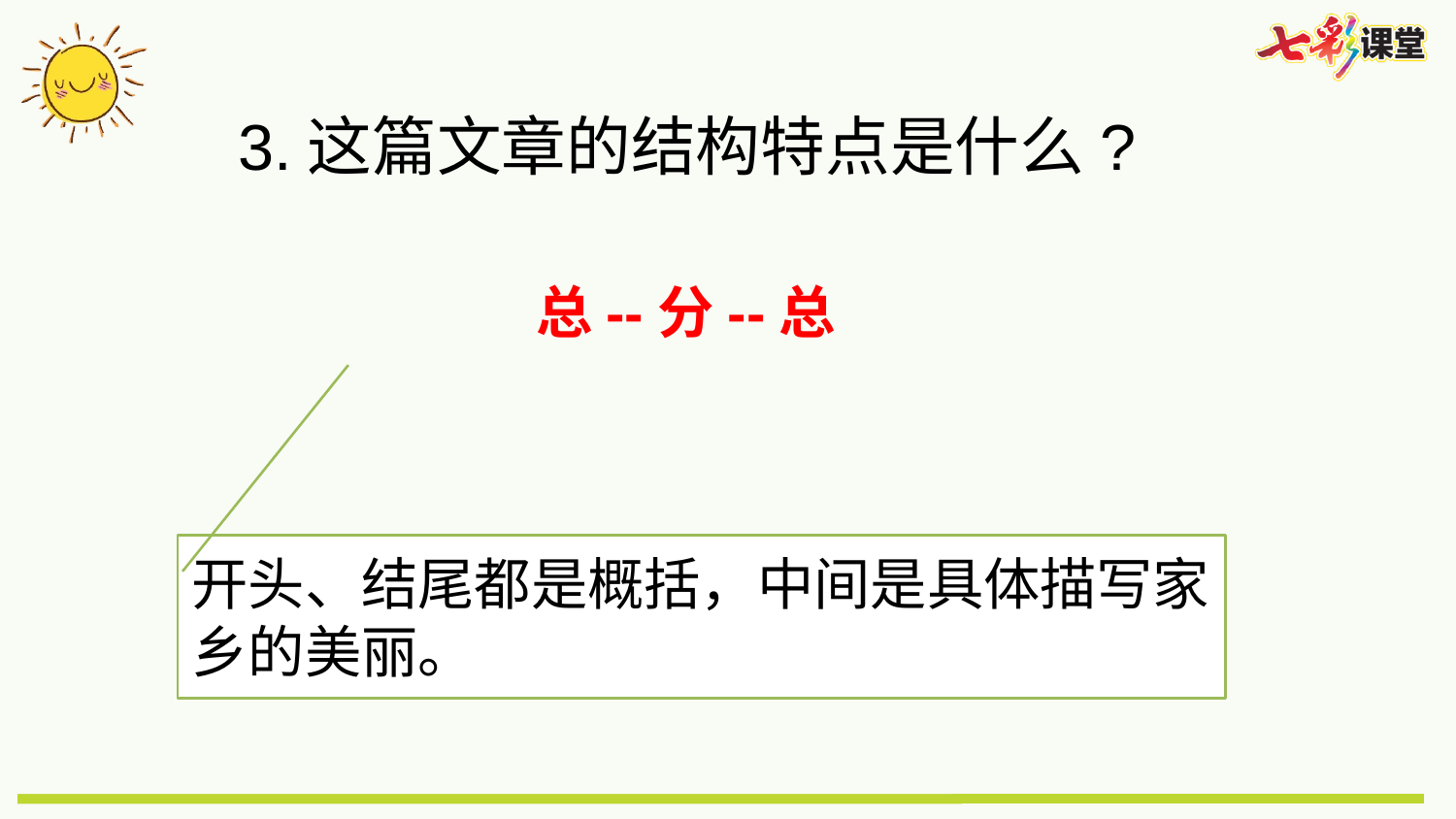

3.这篇文章的结构特点是什么?
总--分--总
开头、结尾都是概括，中间是具体描写家乡的美丽。